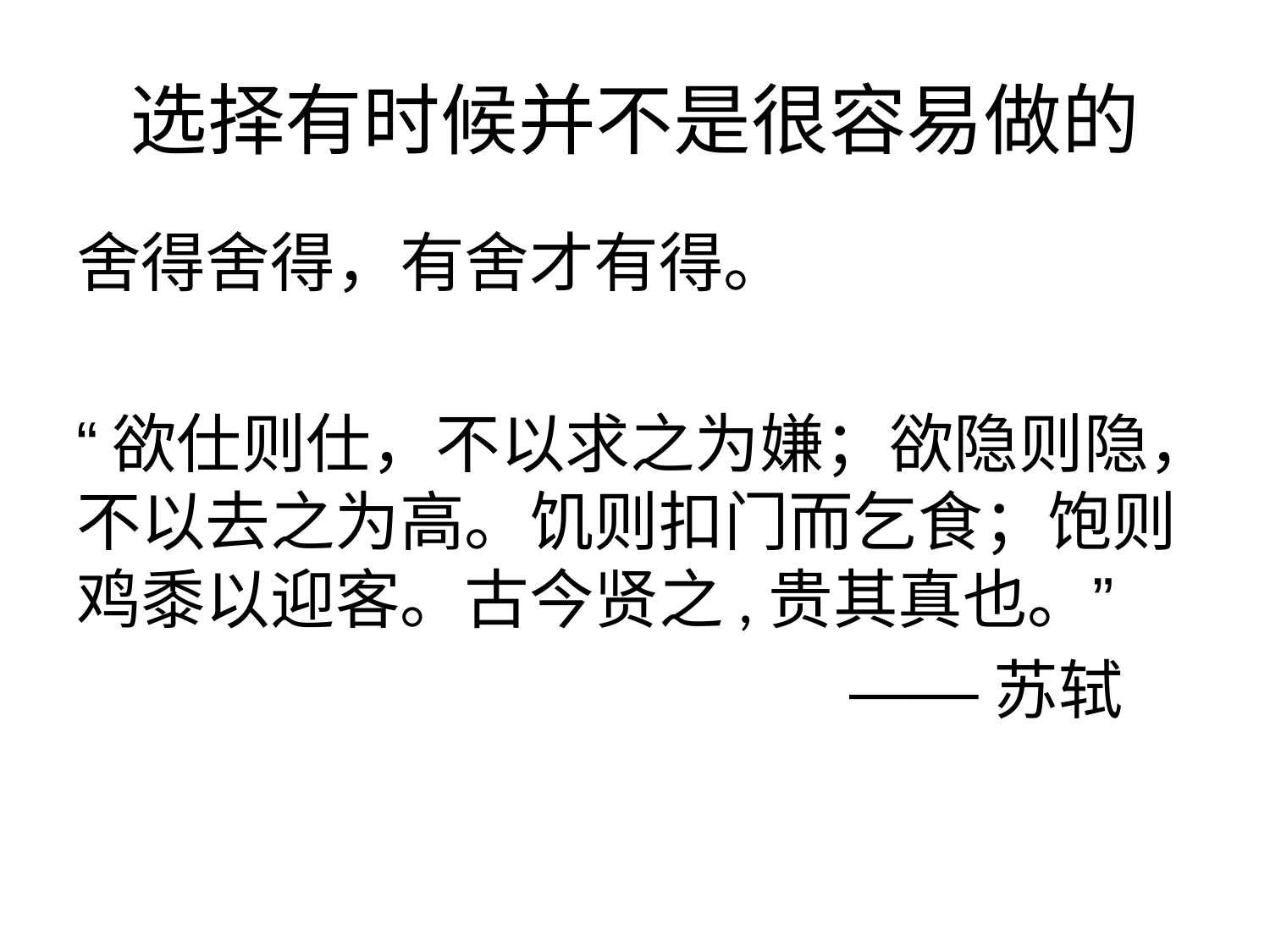

# 选择有时候并不是很容易做的
舍得舍得，有舍才有得。

“欲仕则仕，不以求之为嫌；欲隐则隐，不以去之为高。饥则扣门而乞食；饱则鸡黍以迎客。古今贤之,贵其真也。”
                                           ——苏轼